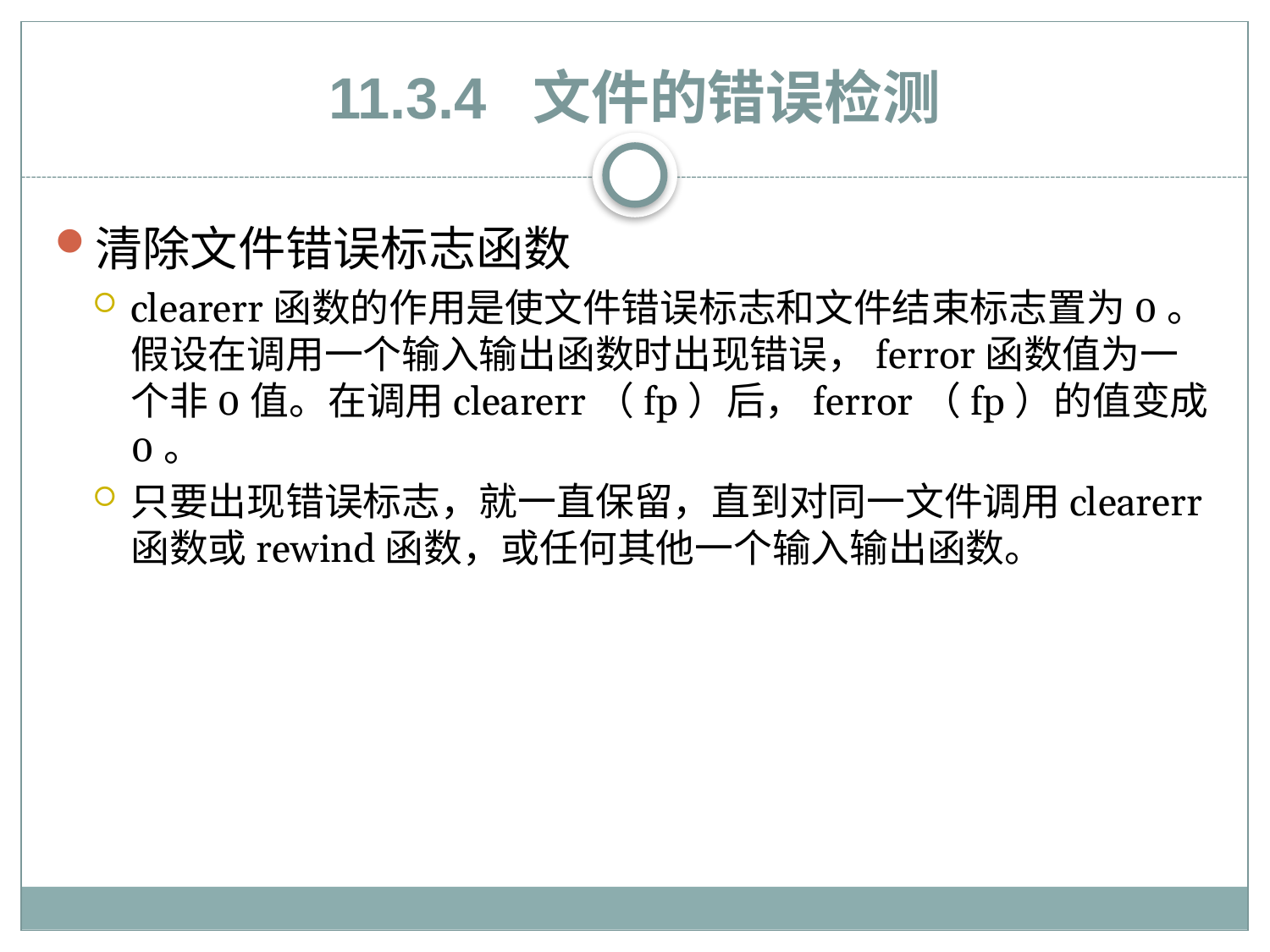

# 11.3.4  文件的错误检测
清除文件错误标志函数
clearerr函数的作用是使文件错误标志和文件结束标志置为0。假设在调用一个输入输出函数时出现错误，ferror函数值为一个非0值。在调用clearerr（fp）后，ferror（fp）的值变成0。
只要出现错误标志，就一直保留，直到对同一文件调用clearerr函数或rewind函数，或任何其他一个输入输出函数。